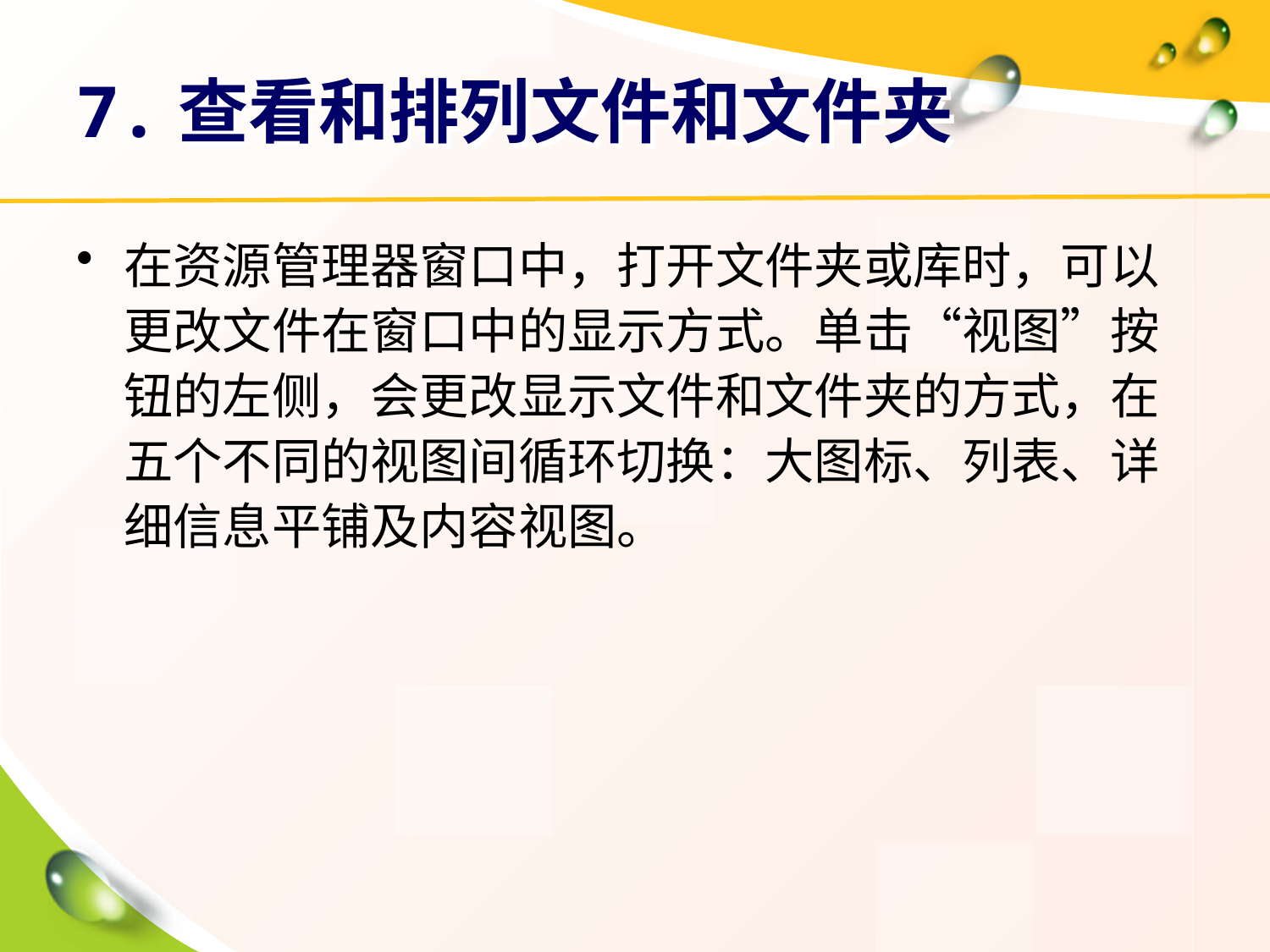

# 7.查看和排列文件和文件夹
在资源管理器窗口中，打开文件夹或库时，可以更改文件在窗口中的显示方式。单击“视图”按钮的左侧，会更改显示文件和文件夹的方式，在五个不同的视图间循环切换：大图标、列表、详细信息平铺及内容视图。